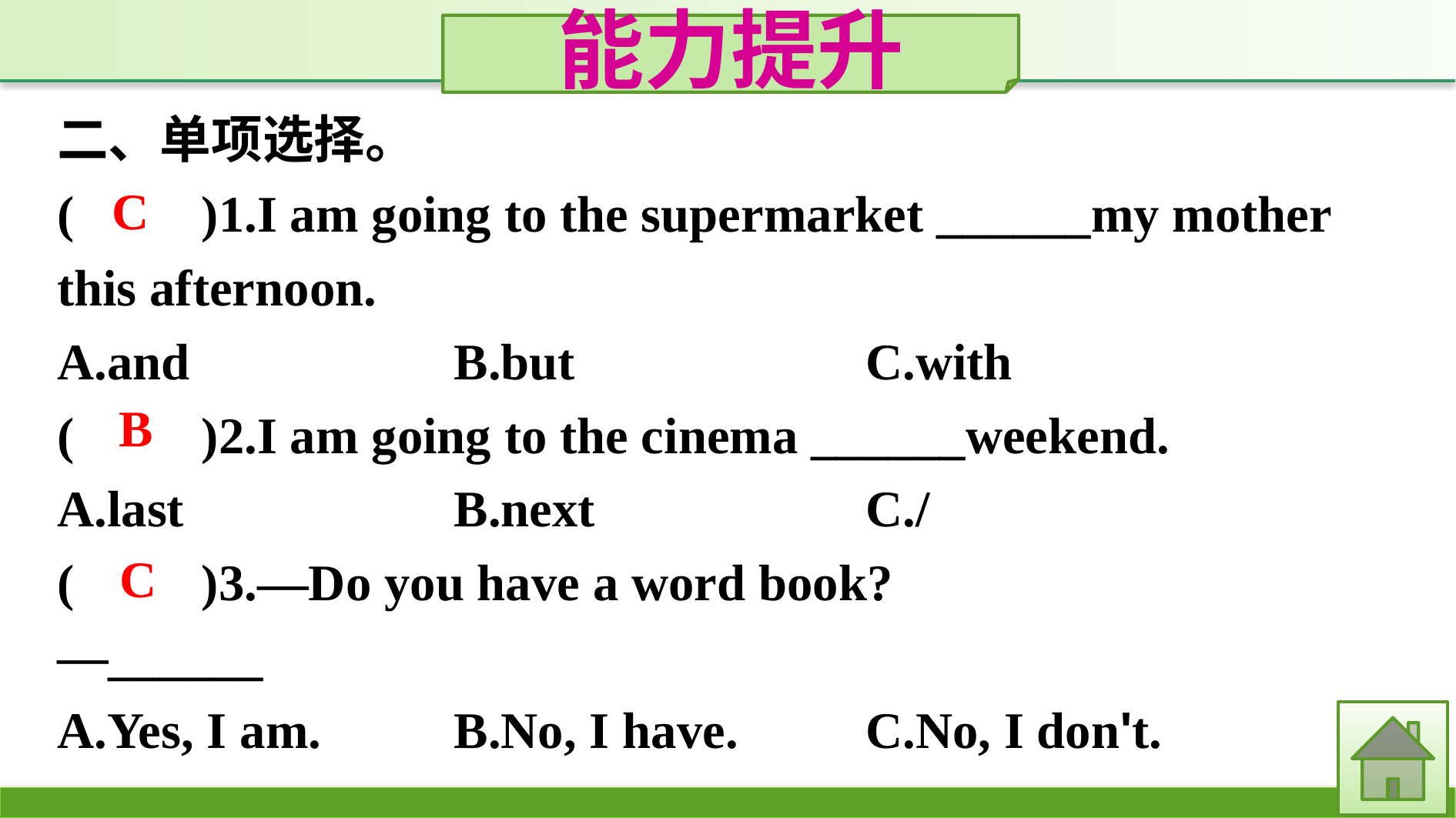

能力提升
二、单项选择。
(　　)1.I am going to the supermarket ______my mother this afternoon.
A.and			B.but				C.with
(　　)2.I am going to the cinema ______weekend.
A.last			B.next			C./
(　　)3.—Do you have a word book?
—______
A.Yes, I am.		B.No, I have.		C.No, I don't.
C
B
C